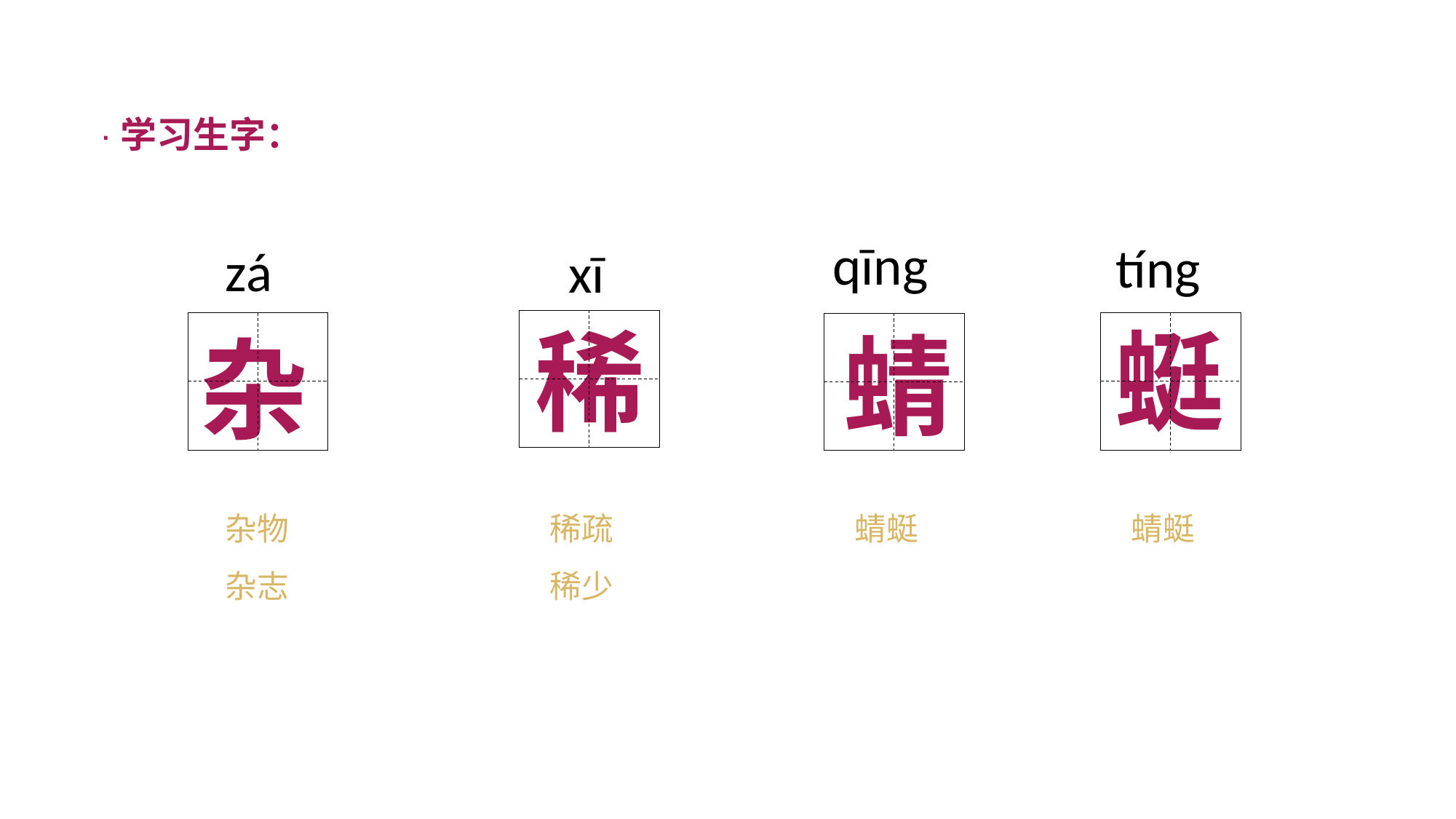

·学习生字：

qīng
tíng
zá
xī

蜓
稀

蜻
杂
稀疏
稀少
蜻蜓

蜻蜓

杂物
杂志